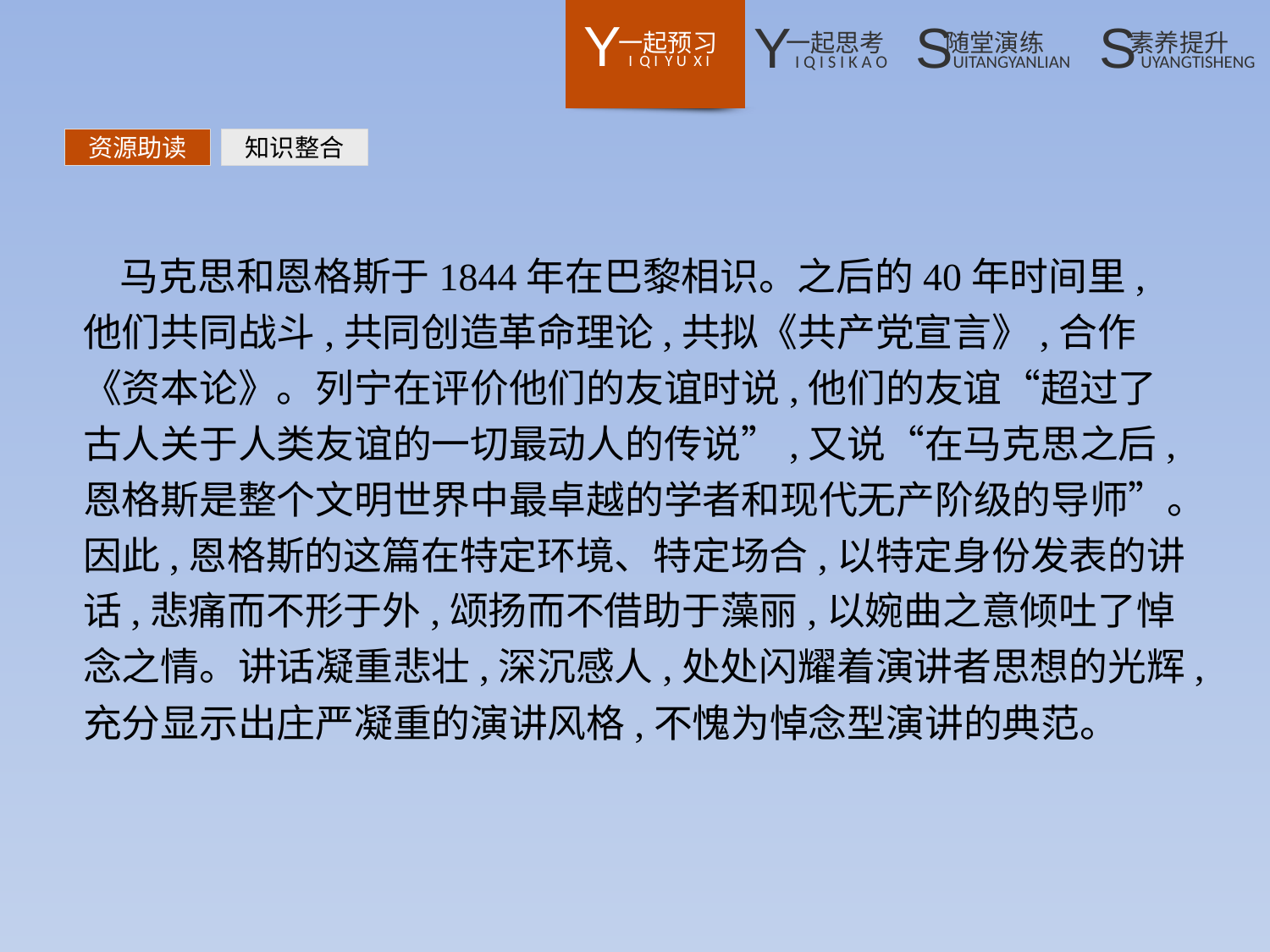

资源助读
知识整合
马克思和恩格斯于1844年在巴黎相识。之后的40年时间里,他们共同战斗,共同创造革命理论,共拟《共产党宣言》,合作《资本论》。列宁在评价他们的友谊时说,他们的友谊“超过了古人关于人类友谊的一切最动人的传说”,又说“在马克思之后,恩格斯是整个文明世界中最卓越的学者和现代无产阶级的导师”。因此,恩格斯的这篇在特定环境、特定场合,以特定身份发表的讲话,悲痛而不形于外,颂扬而不借助于藻丽,以婉曲之意倾吐了悼念之情。讲话凝重悲壮,深沉感人,处处闪耀着演讲者思想的光辉,充分显示出庄严凝重的演讲风格,不愧为悼念型演讲的典范。